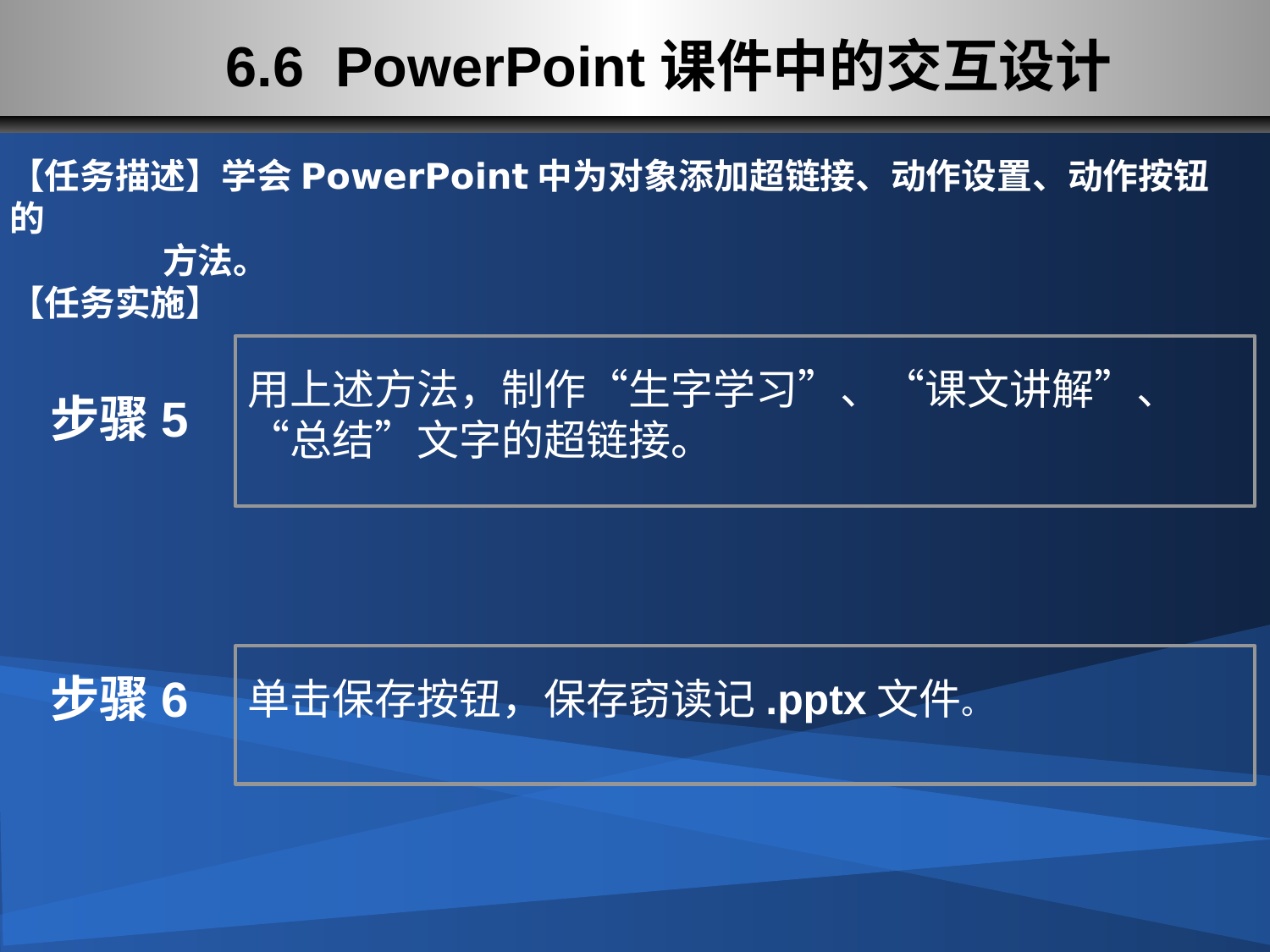

6.6  PowerPoint课件中的交互设计
【任务描述】学会PowerPoint中为对象添加超链接、动作设置、动作按钮的
                  方法。
【任务实施】

用上述方法，制作“生字学习”、“课文讲解”、“总结”文字的超链接。
步骤5

步骤6

单击保存按钮，保存窃读记.pptx文件。